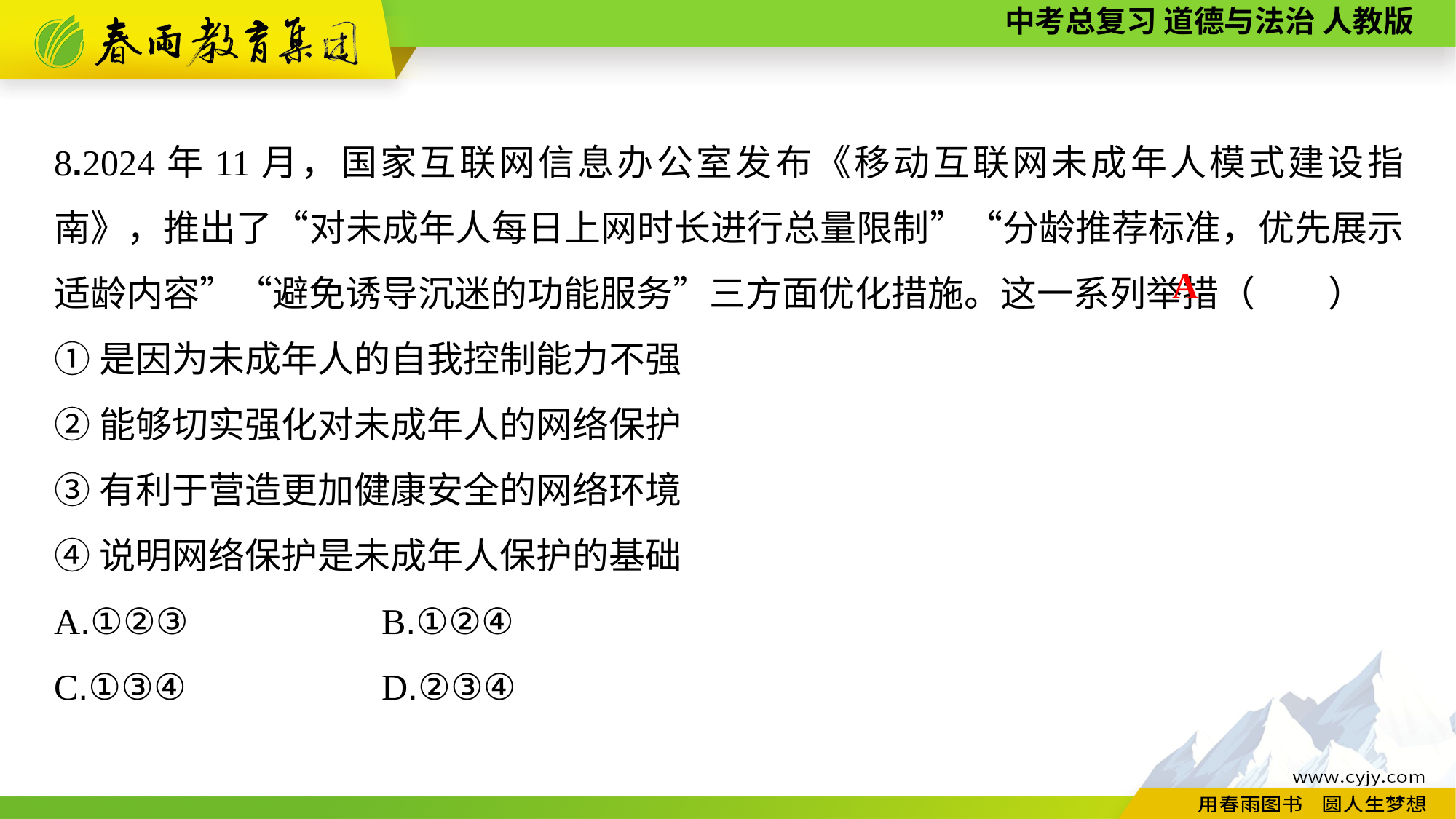

8.2024年11月，国家互联网信息办公室发布《移动互联网未成年人模式建设指南》，推出了“对未成年人每日上网时长进行总量限制”“分龄推荐标准，优先展示适龄内容”“避免诱导沉迷的功能服务”三方面优化措施。这一系列举措（　　）
①是因为未成年人的自我控制能力不强
②能够切实强化对未成年人的网络保护
③有利于营造更加健康安全的网络环境
④说明网络保护是未成年人保护的基础
A.①②③		B.①②④
C.①③④		D.②③④
A